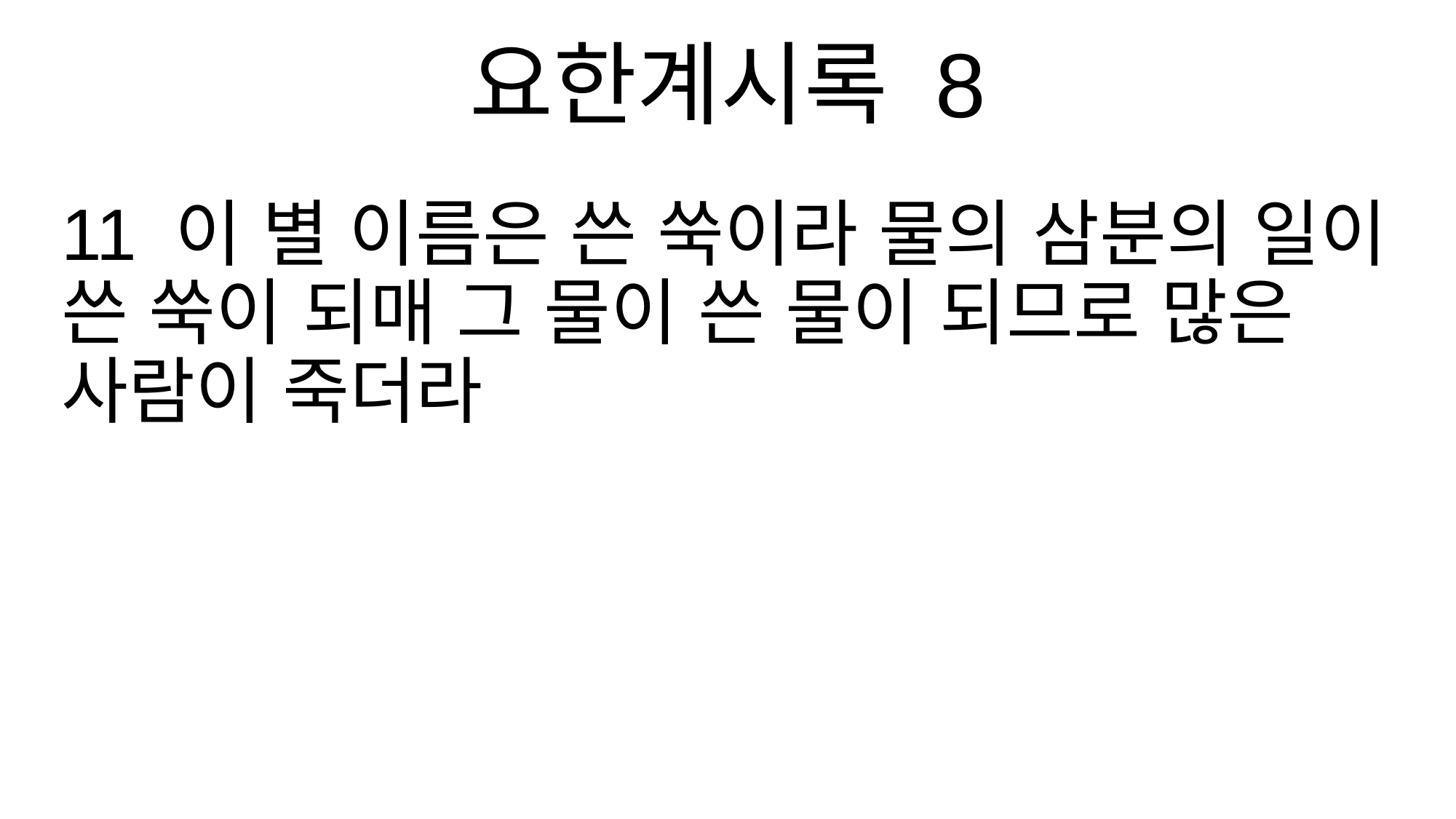

요한계시록 8
11 이 별 이름은 쓴 쑥이라 물의 삼분의 일이 쓴 쑥이 되매 그 물이 쓴 물이 되므로 많은 사람이 죽더라